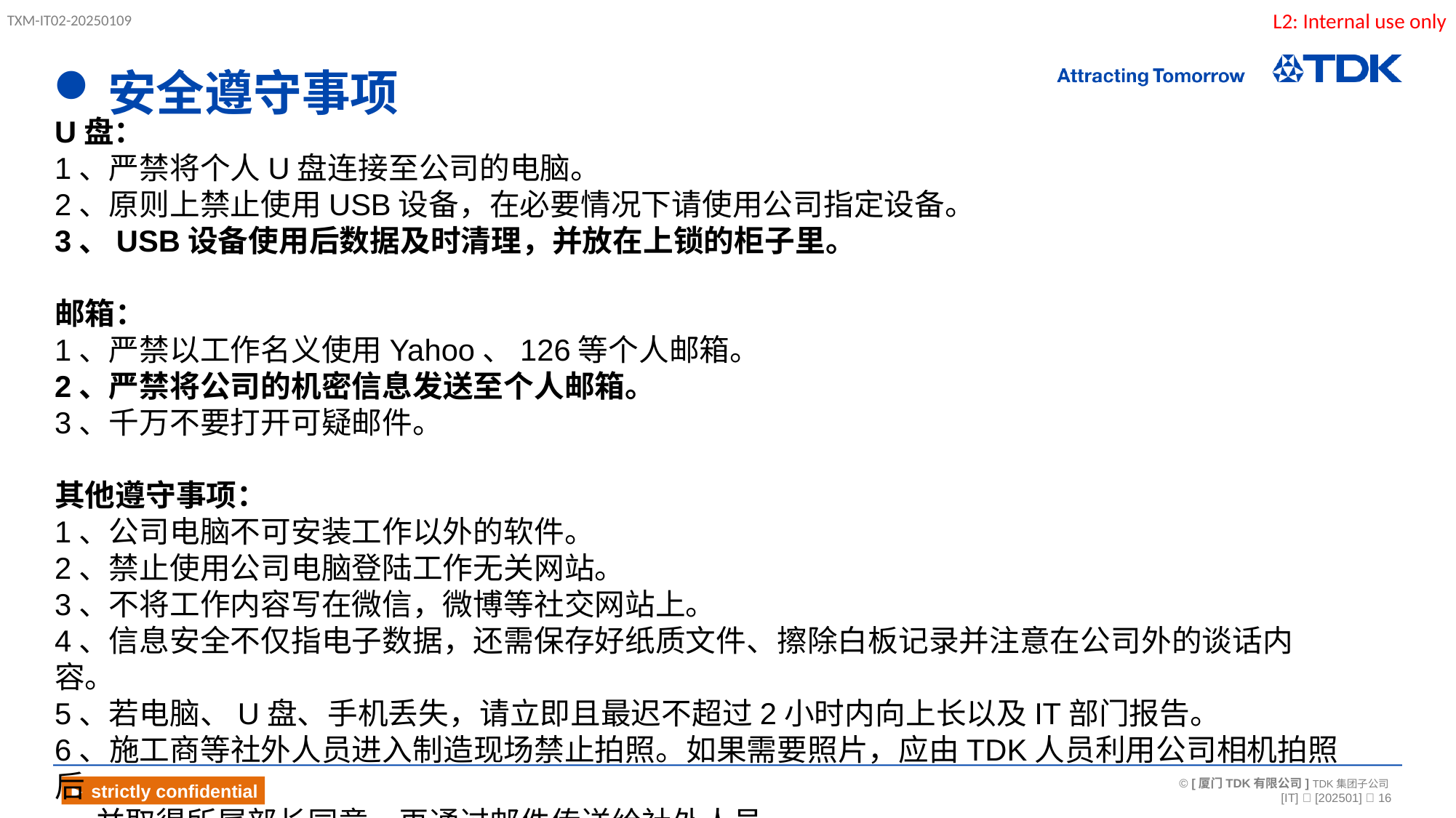

# 安全遵守事项
U盘：
1、严禁将个人U盘连接至公司的电脑。
2、原则上禁止使用USB设备，在必要情况下请使用公司指定设备。
3、USB设备使用后数据及时清理，并放在上锁的柜子里。

邮箱：
1、严禁以工作名义使用Yahoo、126等个人邮箱。
2、严禁将公司的机密信息发送至个人邮箱。
3、千万不要打开可疑邮件。

其他遵守事项：
1、公司电脑不可安装工作以外的软件。
2、禁止使用公司电脑登陆工作无关网站。
3、不将工作内容写在微信，微博等社交网站上。
4、信息安全不仅指电子数据，还需保存好纸质文件、擦除白板记录并注意在公司外的谈话内容。
5、若电脑、U盘、手机丢失，请立即且最迟不超过2小时内向上长以及IT部门报告。
6、施工商等社外人员进入制造现场禁止拍照。如果需要照片，应由TDK人员利用公司相机拍照后
     并取得所属部长同意，再通过邮件传送给社外人员。